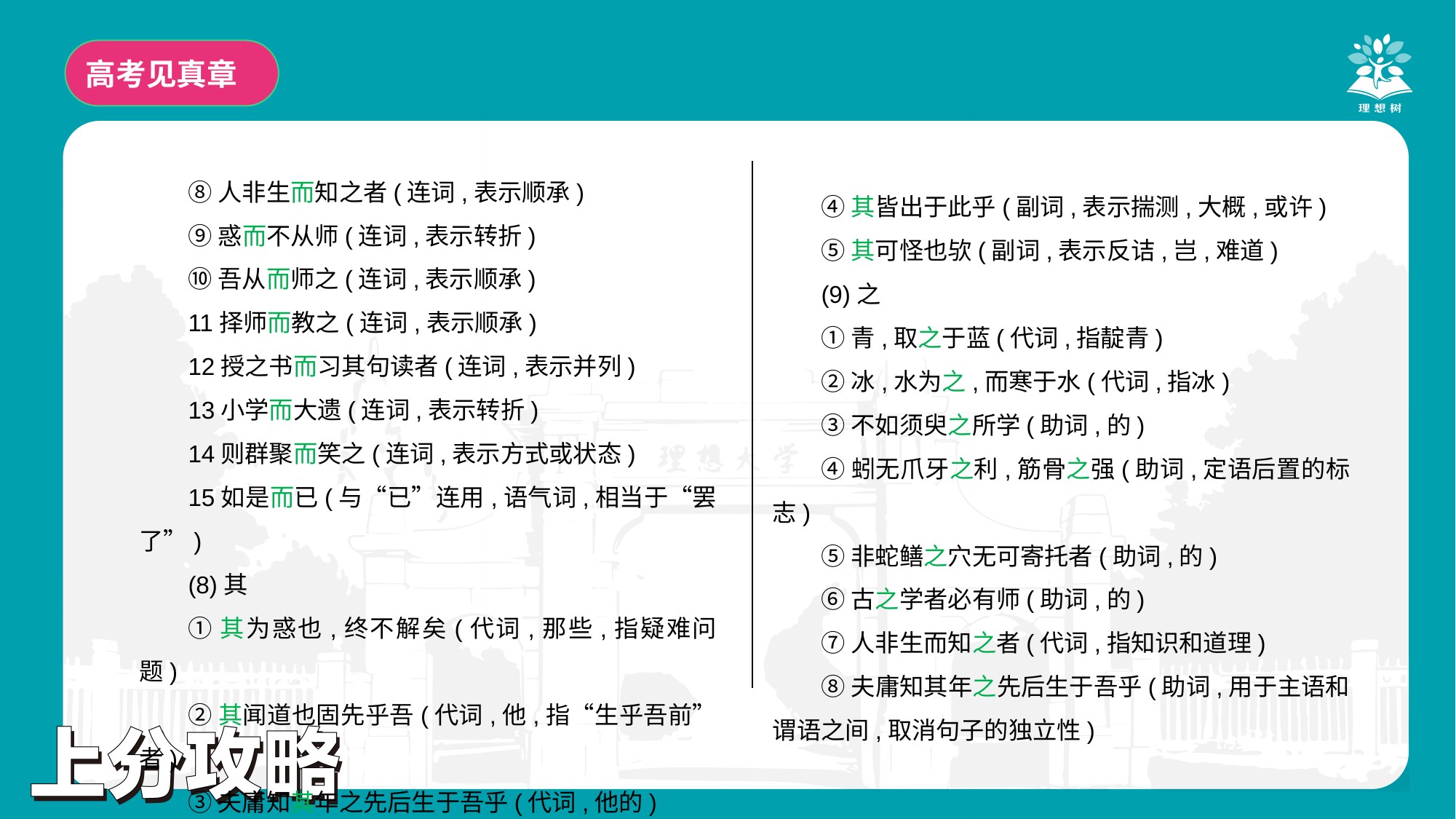

高考见真章
⑧人非生而知之者(连词,表示顺承)
⑨惑而不从师(连词,表示转折)
⑩吾从而师之(连词,表示顺承)
11择师而教之(连词,表示顺承)
12授之书而习其句读者(连词,表示并列)
13小学而大遗(连词,表示转折)
14则群聚而笑之(连词,表示方式或状态)
15如是而已(与“已”连用,语气词,相当于“罢了”)
(8)其
①其为惑也,终不解矣(代词,那些,指疑难问题)
②其闻道也固先乎吾(代词,他,指“生乎吾前”者)
③夫庸知其年之先后生于吾乎(代词,他的)
④其皆出于此乎(副词,表示揣测,大概,或许)
⑤其可怪也欤(副词,表示反诘,岂,难道)
(9)之
①青,取之于蓝(代词,指靛青)
②冰,水为之,而寒于水(代词,指冰)
③不如须臾之所学(助词,的)
④蚓无爪牙之利,筋骨之强(助词,定语后置的标志)
⑤非蛇鳝之穴无可寄托者(助词,的)
⑥古之学者必有师(助词,的)
⑦人非生而知之者(代词,指知识和道理)
⑧夫庸知其年之先后生于吾乎(助词,用于主语和谓语之间,取消句子的独立性)